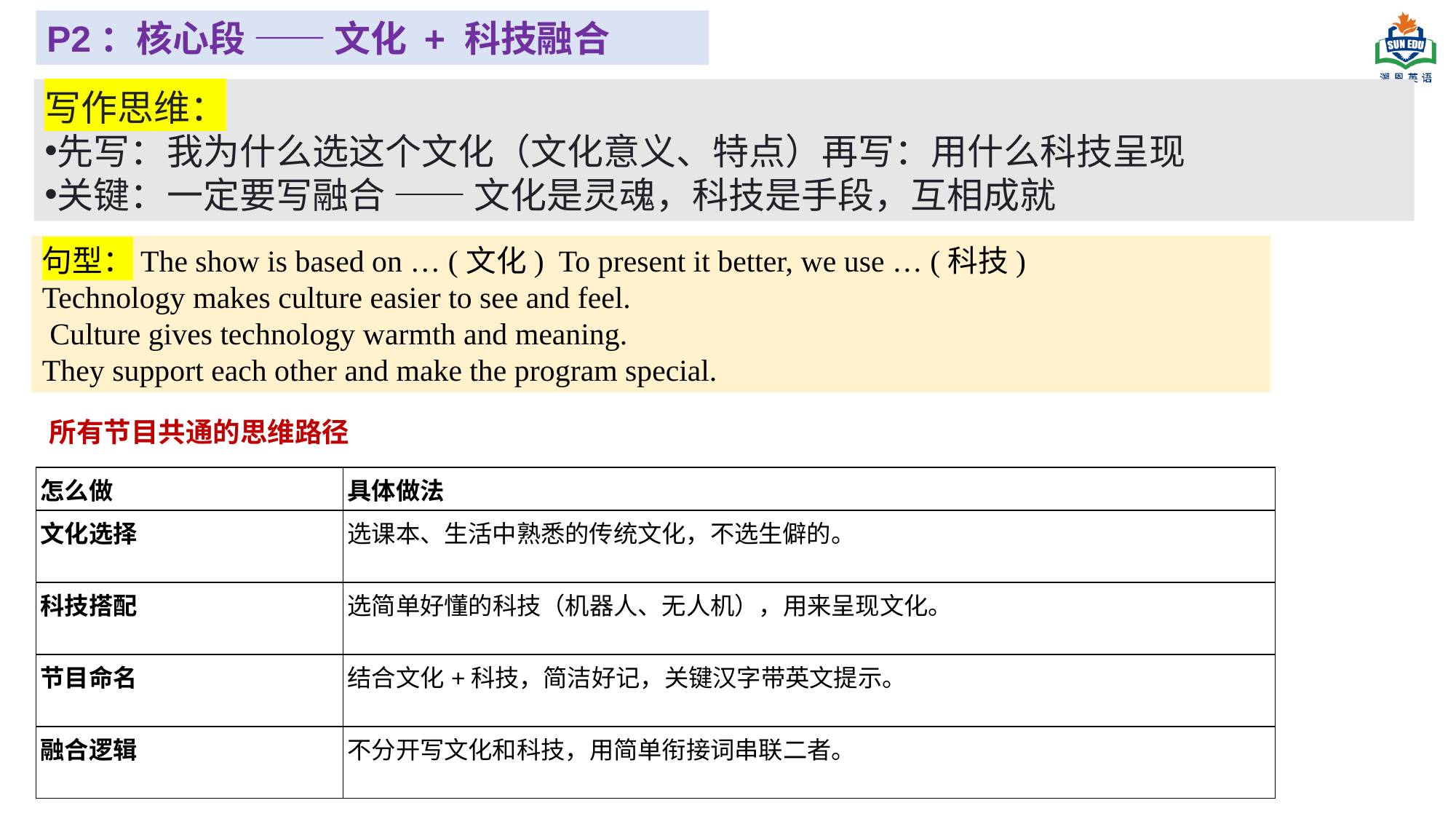

P2：核心段 —— 文化 + 科技融合
写作思维：
先写：我为什么选这个文化（文化意义、特点）再写：用什么科技呈现
关键：一定要写融合 —— 文化是灵魂，科技是手段，互相成就
句型：The show is based on … (文化)  To present it better, we use … (科技)
Technology makes culture easier to see and feel.
 Culture gives technology warmth and meaning.
They support each other and make the program special.

所有节目共通的思维路径
| 怎么做 | 具体做法 |
| --- | --- |
| 文化选择 | 选课本、生活中熟悉的传统文化，不选生僻的。 |
| 科技搭配 | 选简单好懂的科技（机器人、无人机），用来呈现文化。 |
| 节目命名 | 结合文化+科技，简洁好记，关键汉字带英文提示。 |
| 融合逻辑 | 不分开写文化和科技，用简单衔接词串联二者。 |